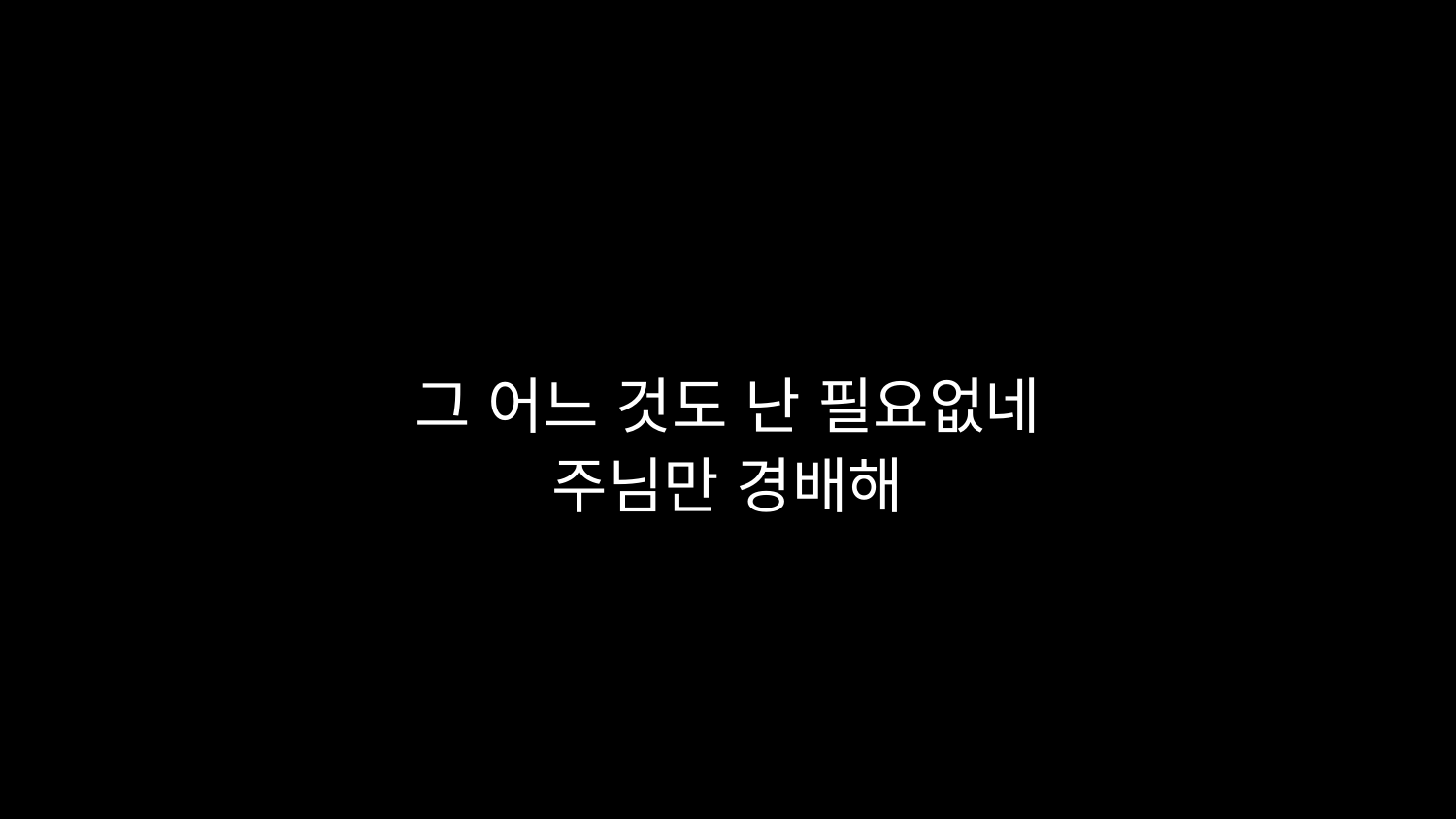

# 그 어느 것도 난 필요없네 주님만 경배해